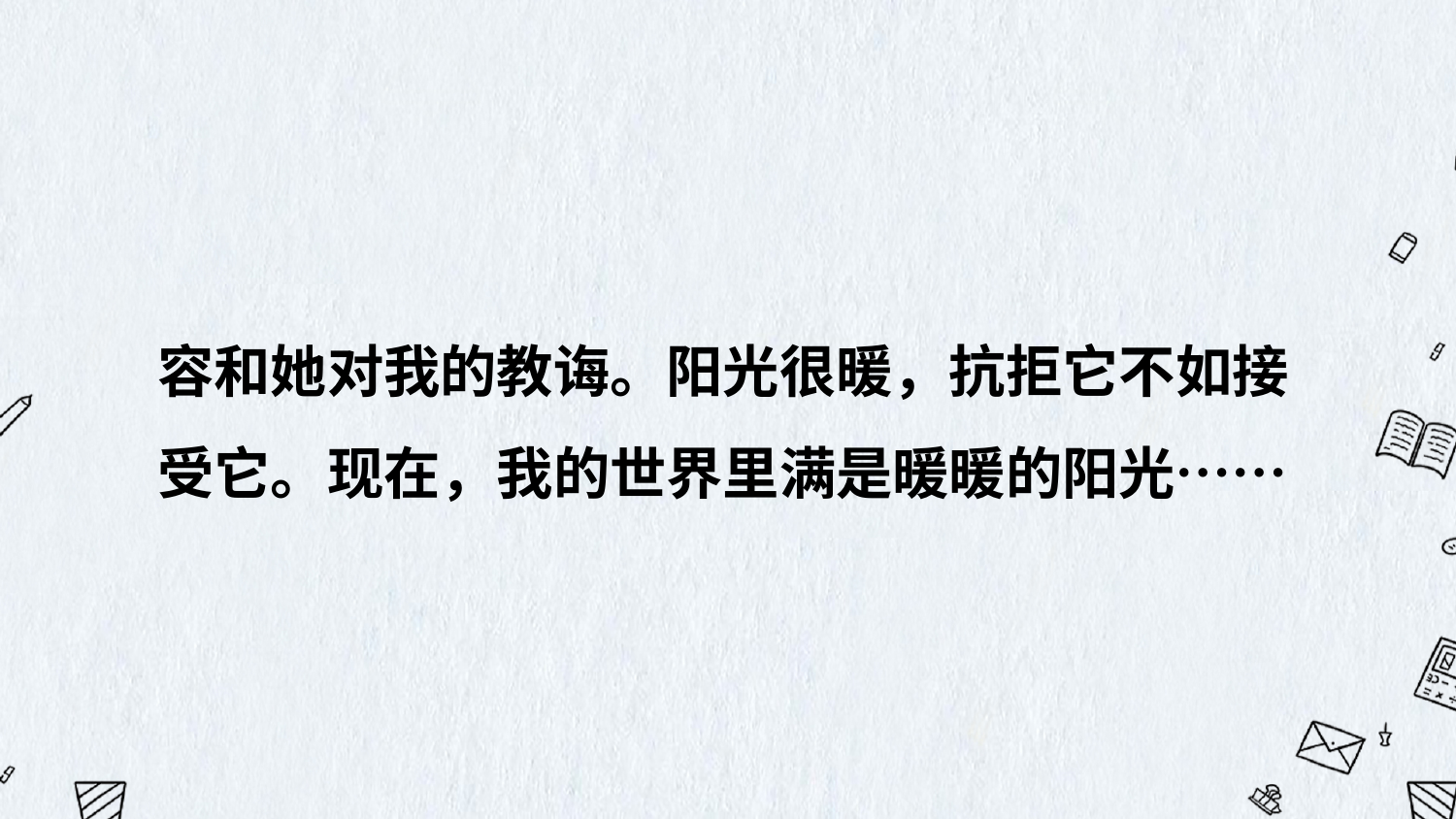

容和她对我的教诲。阳光很暖，抗拒它不如接受它。现在，我的世界里满是暖暖的阳光……